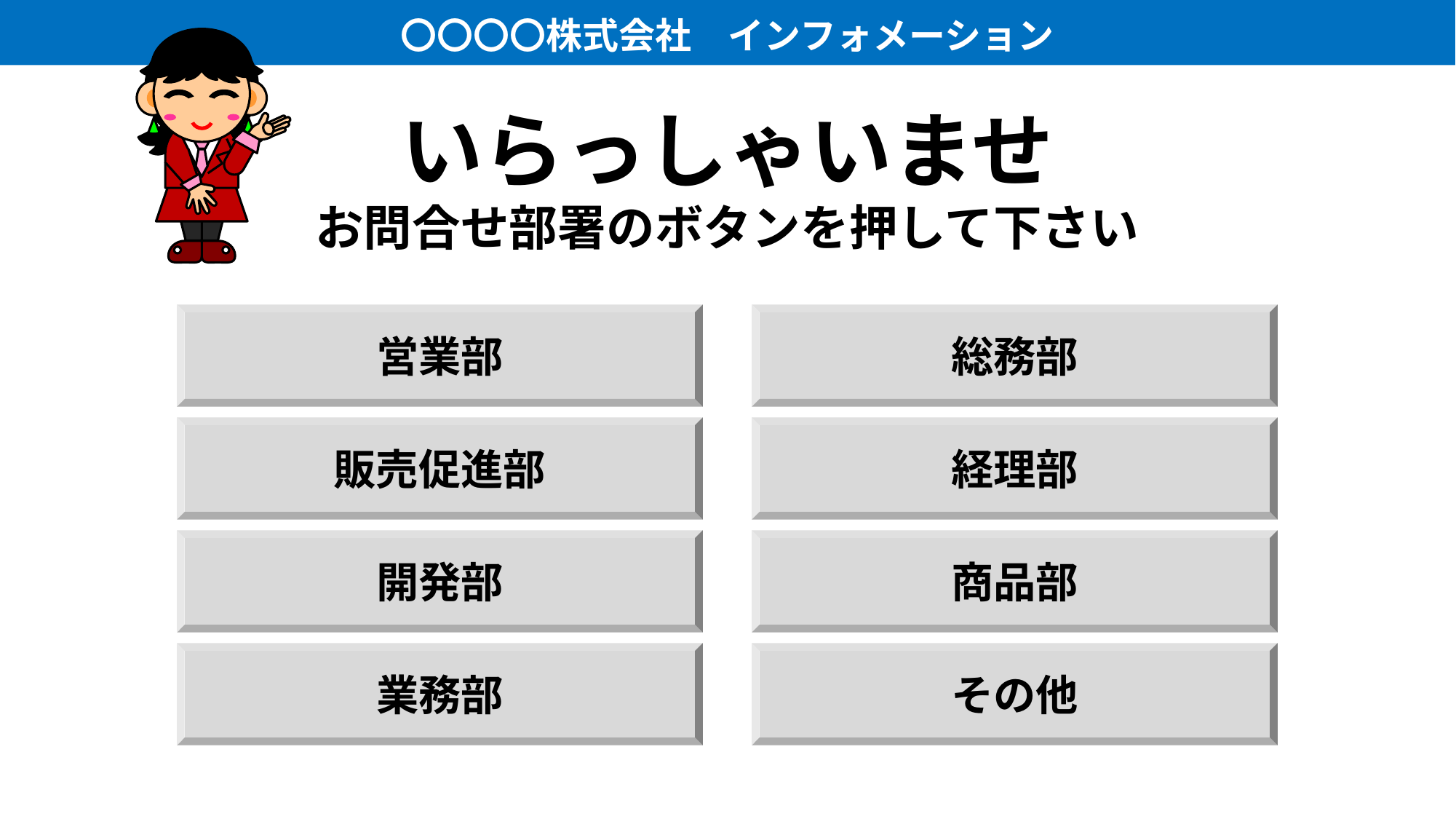

〇〇〇〇株式会社　インフォメーション

いらっしゃいませ
お問合せ部署のボタンを押して下さい
営業部
総務部
販売促進部
経理部
開発部
商品部
業務部
その他